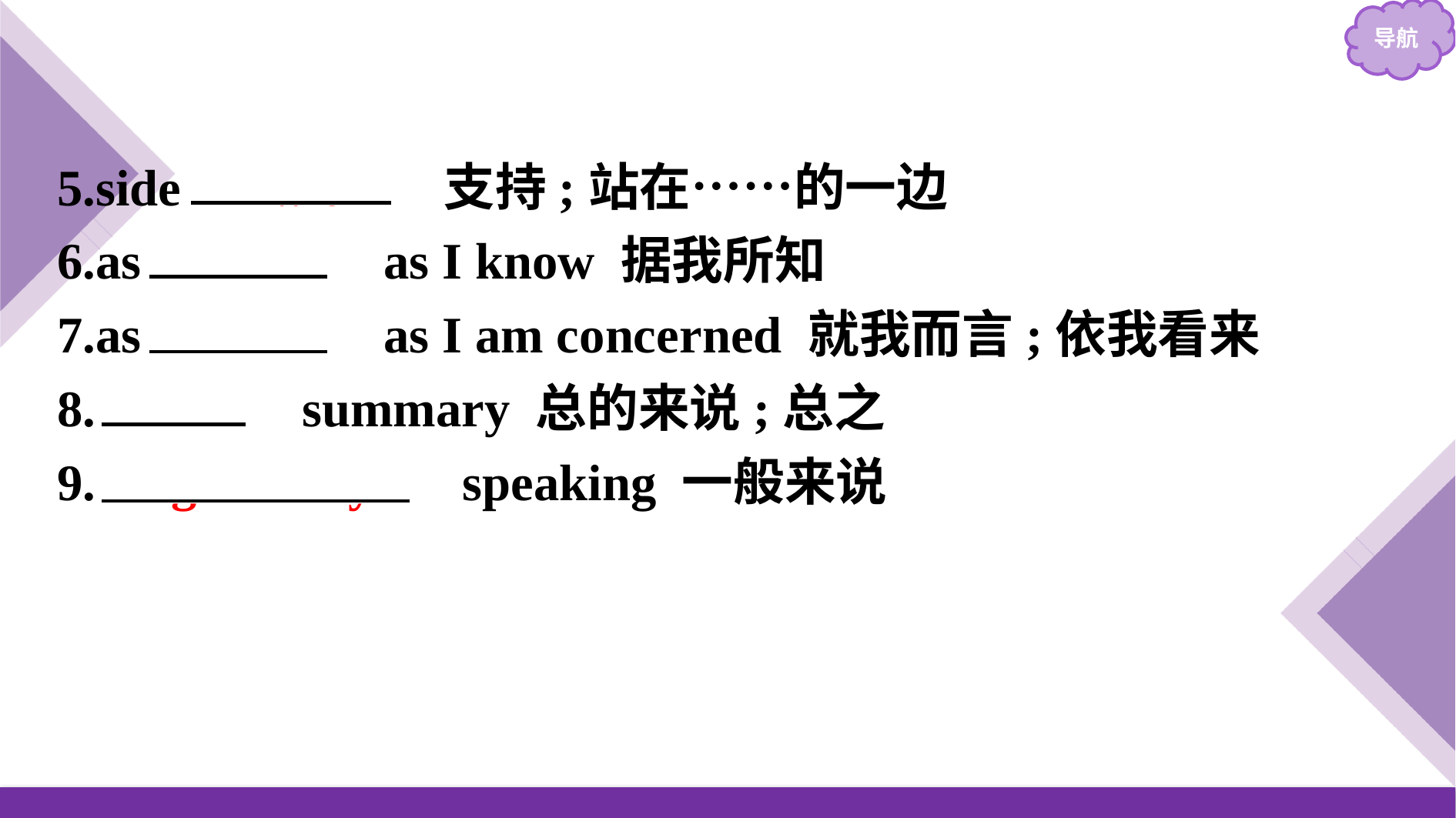

5.side 　with　 支持;站在……的一边
6.as 　far　 as I know 据我所知
7.as 　far　 as I am concerned 就我而言;依我看来
8.　in　 summary 总的来说;总之
9.　generally　 speaking 一般来说